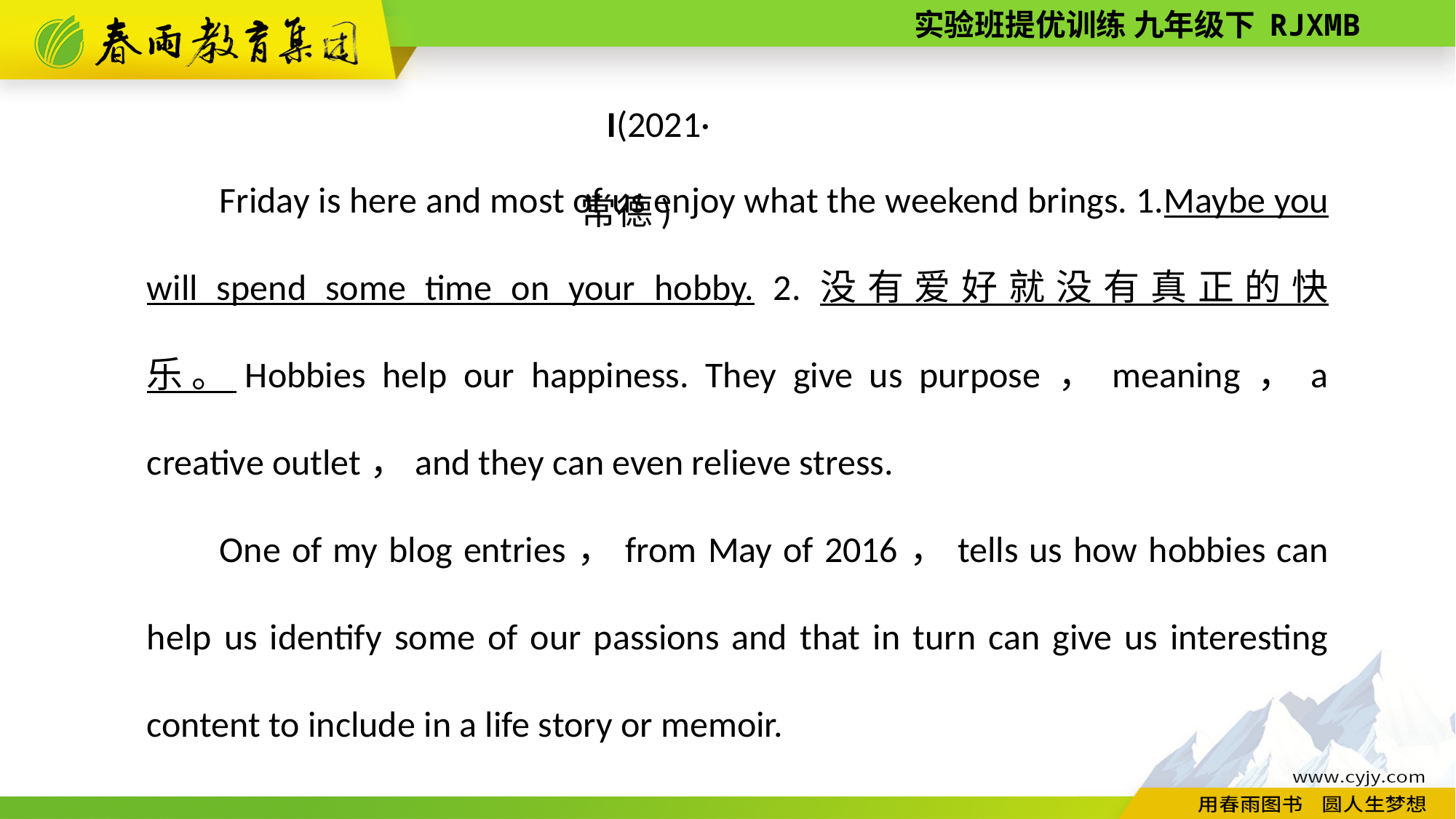

I(2021·常德)
Friday is here and most of us enjoy what the weekend brings. 1.Maybe you will spend some time on your hobby. 2.没有爱好就没有真正的快乐。Hobbies help our happiness. They give us purpose，meaning，a creative outlet，and they can even relieve stress.
One of my blog entries，from May of 2016，tells us how hobbies can help us identify some of our passions and that in turn can give us interesting content to include in a life story or memoir.